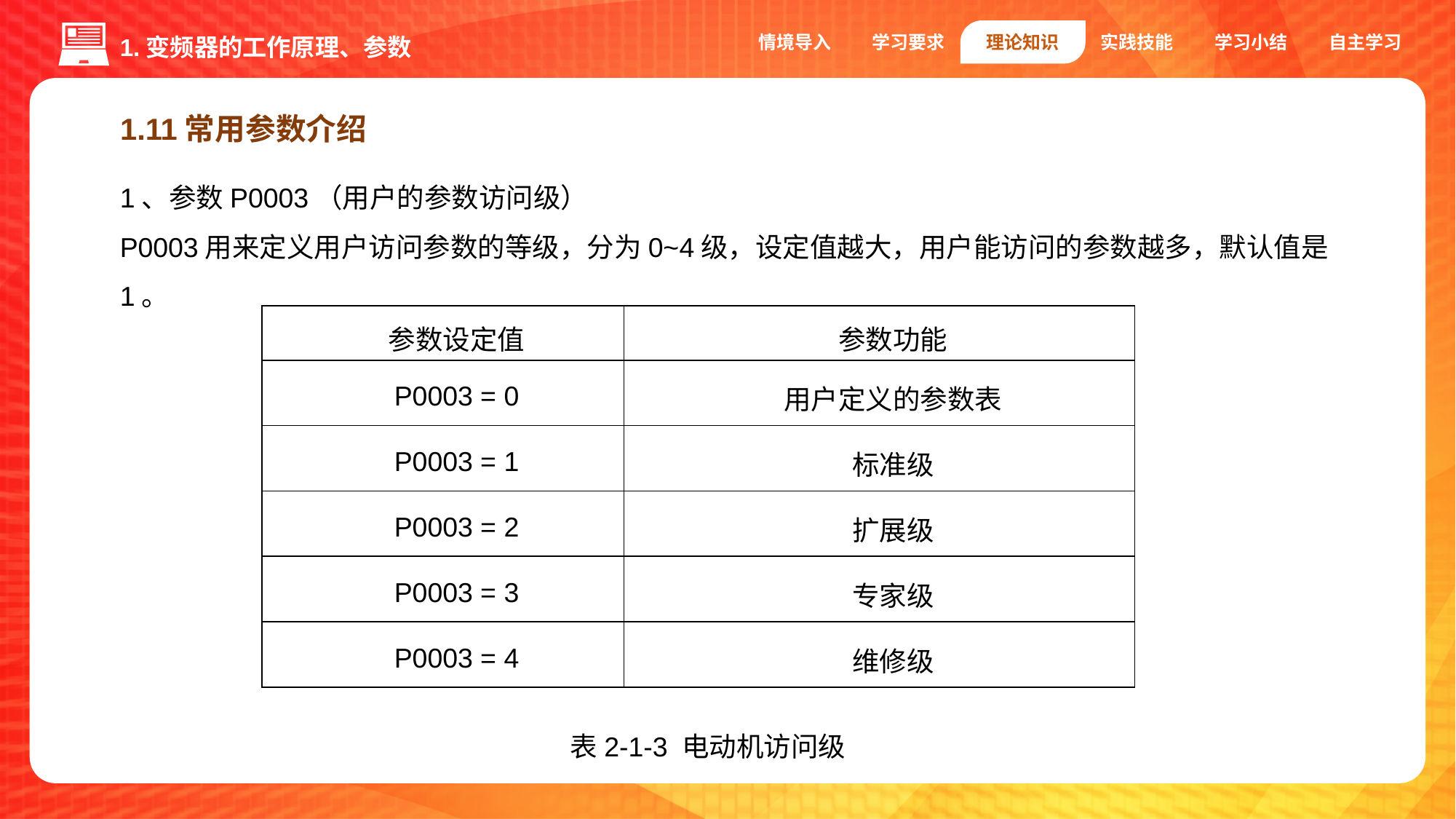

情境导入
学习要求
理论知识
实践技能
学习小结
自主学习

1.变频器的工作原理、参数
1.11常用参数介绍
1、参数P0003（用户的参数访问级）
P0003用来定义用户访问参数的等级，分为0~4级，设定值越大，用户能访问的参数越多，默认值是1。
| 参数设定值 | 参数功能 |
| --- | --- |
| P0003 = 0 | 用户定义的参数表 |
| P0003 = 1 | 标准级 |
| P0003 = 2 | 扩展级 |
| P0003 = 3 | 专家级 |
| P0003 = 4 | 维修级 |
表2-1-3 电动机访问级